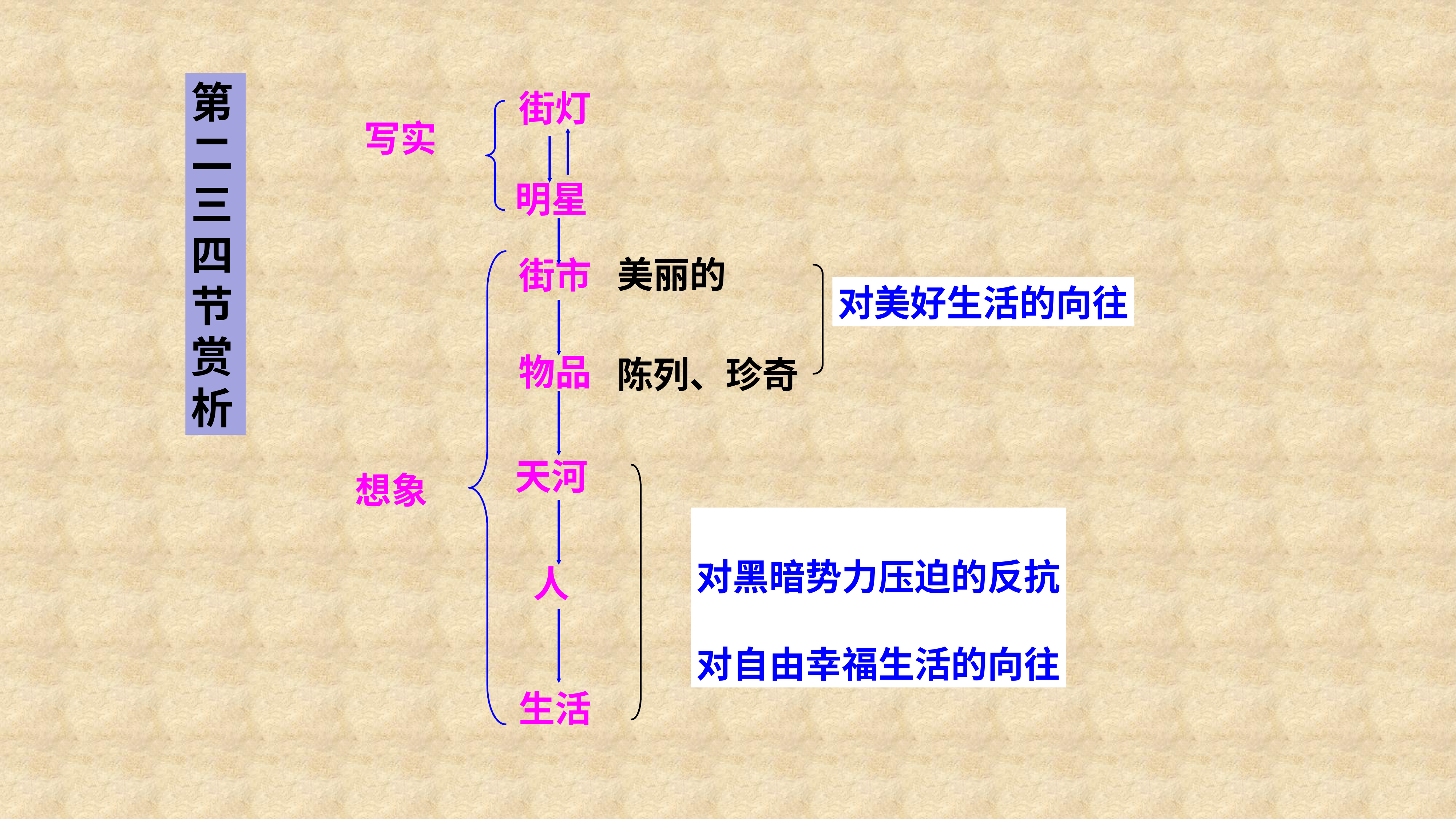

第二三四节赏析
街灯

写实

明星

美丽的
街市

对美好生活的向往

物品
陈列、珍奇

天河
想象

对黑暗势力压迫的反抗
对自由幸福生活的向往
人

生活